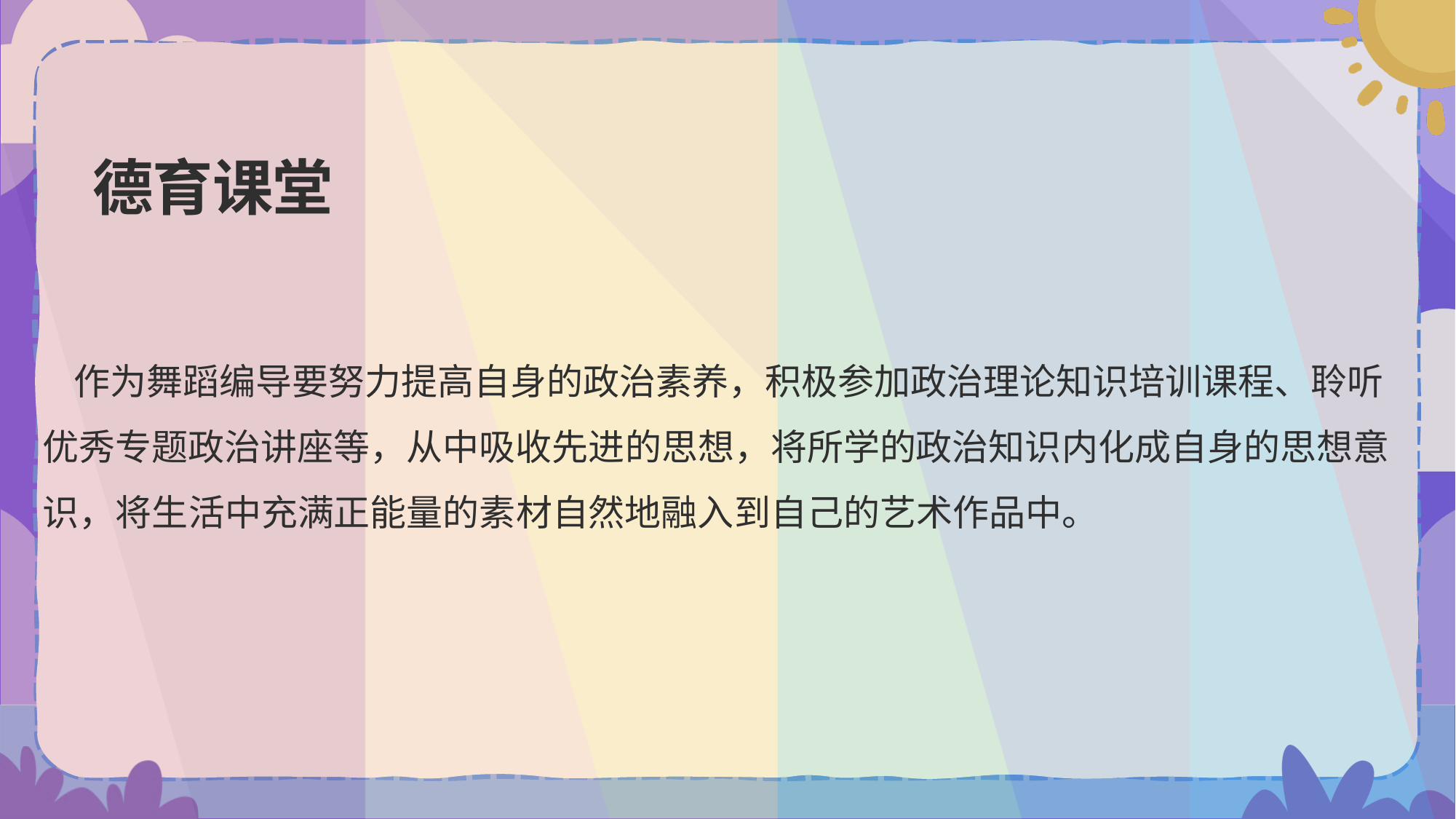

# 德育课堂
    作为舞蹈编导要努力提高自身的政治素养，积极参加政治理论知识培训课程、聆听优秀专题政治讲座等，从中吸收先进的思想，将所学的政治知识内化成自身的思想意识，将生活中充满正能量的素材自然地融入到自己的艺术作品中。